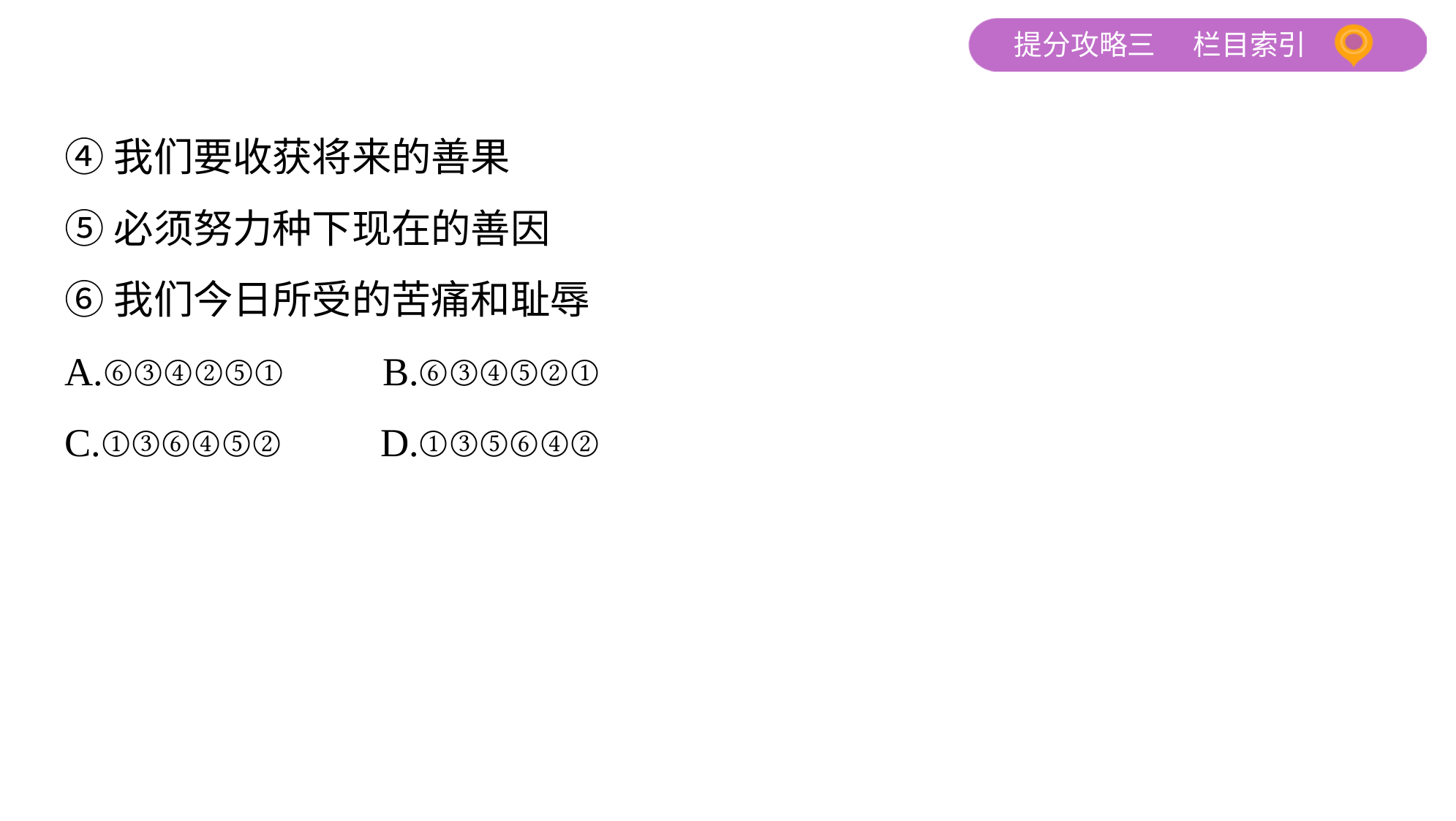

④我们要收获将来的善果
⑤必须努力种下现在的善因
⑥我们今日所受的苦痛和耻辱
A.⑥③④②⑤①　　B.⑥③④⑤②①
C.①③⑥④⑤②　　D.①③⑤⑥④②